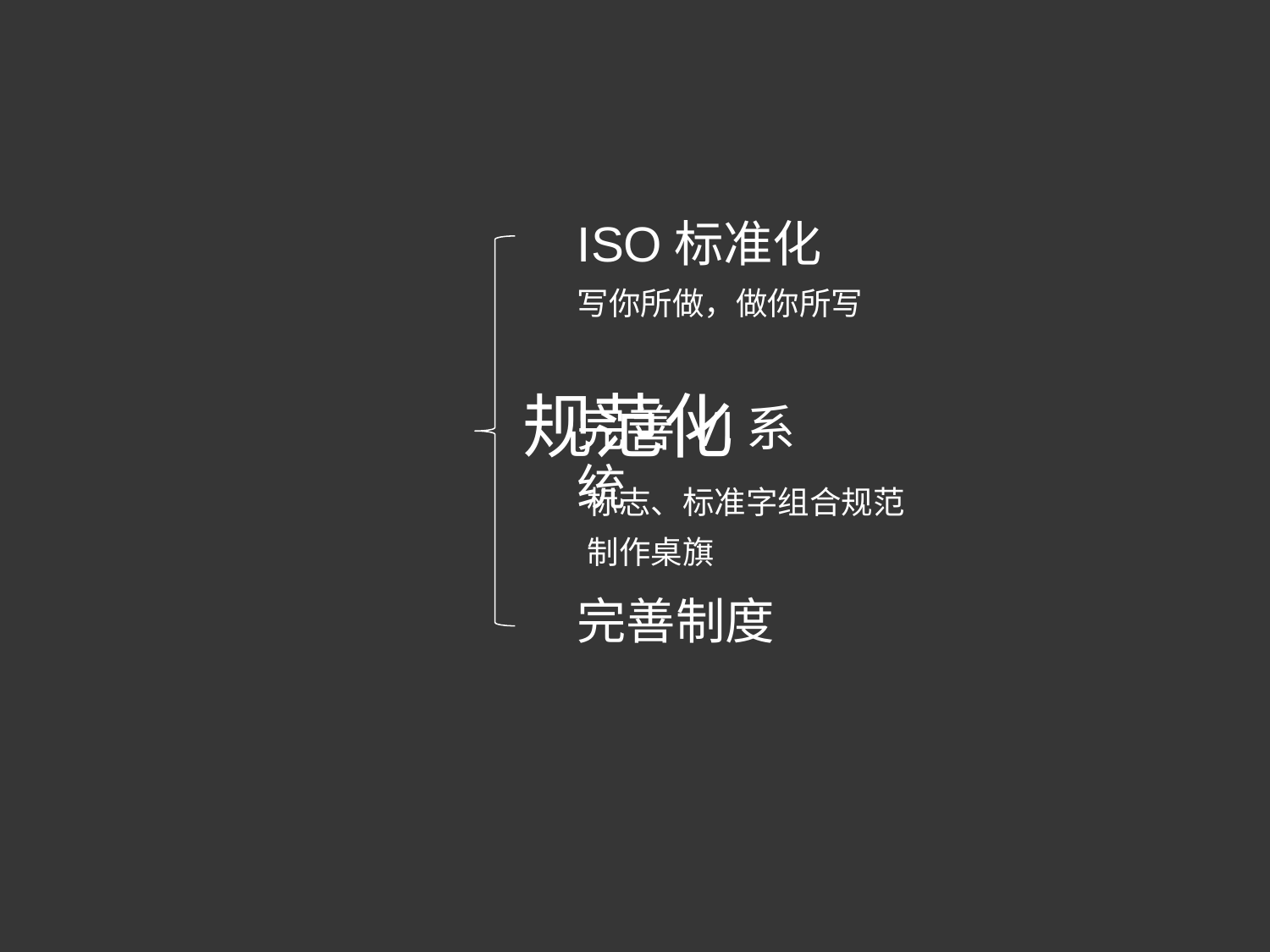

ISO标准化

写你所做，做你所写
规范化
完善VI系统
标志、标准字组合规范
制作桌旗
完善制度